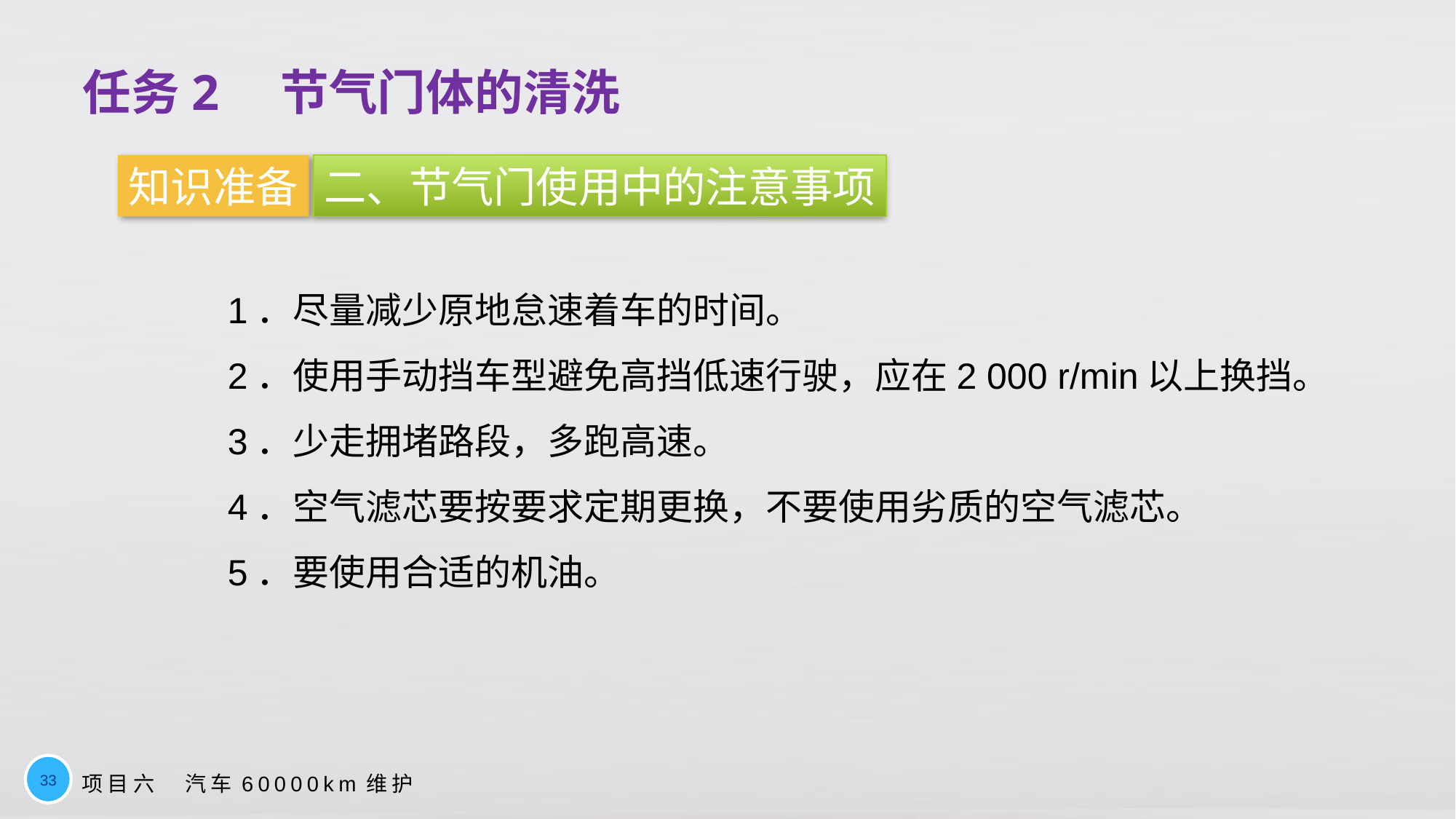

任务2　节气门体的清洗
知识准备
二、节气门使用中的注意事项
1．尽量减少原地怠速着车的时间。
2．使用手动挡车型避免高挡低速行驶，应在2 000 r/min以上换挡。
3．少走拥堵路段，多跑高速。
4．空气滤芯要按要求定期更换，不要使用劣质的空气滤芯。
5．要使用合适的机油。
33